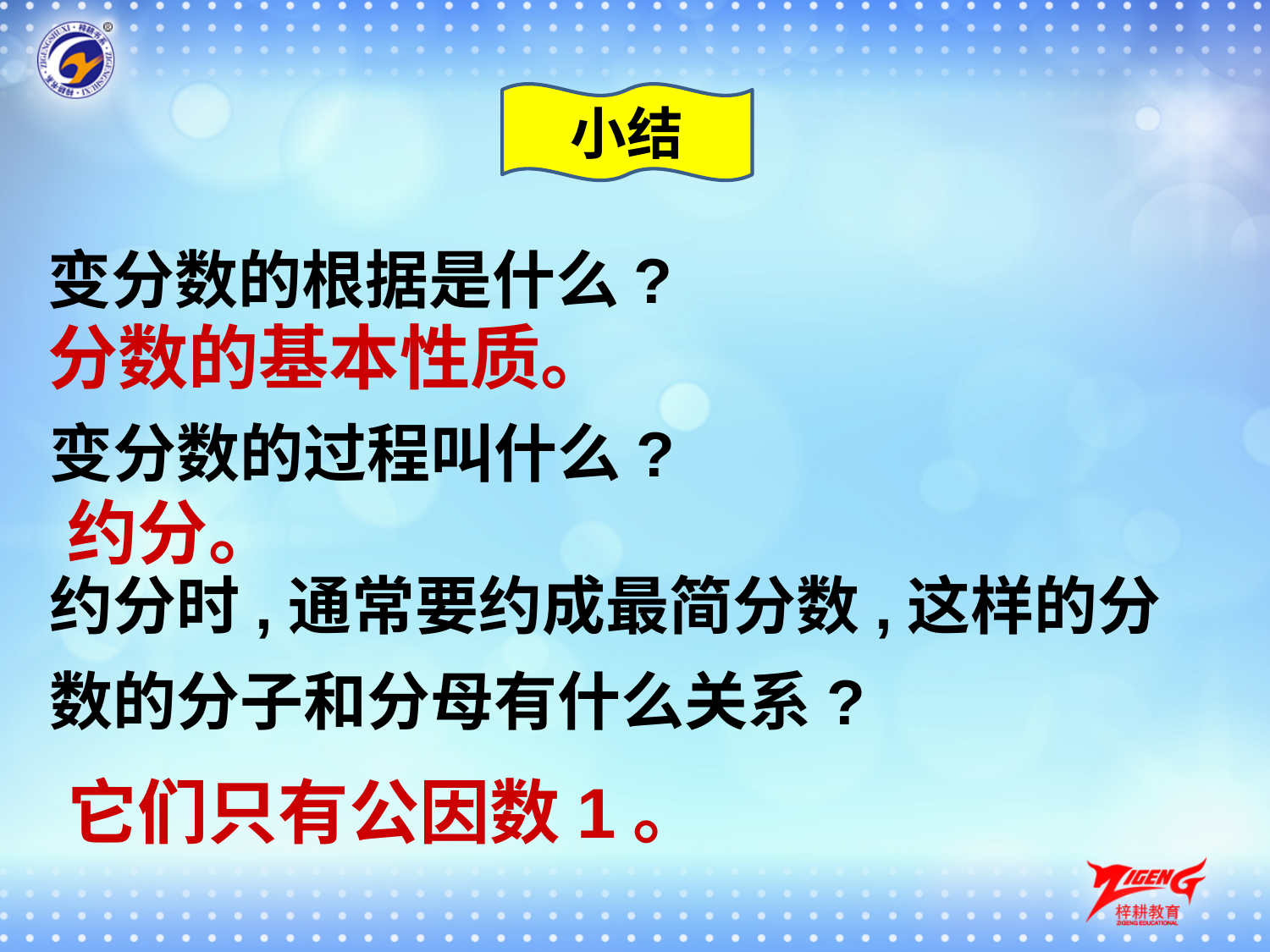

小结
变分数的根据是什么?
分数的基本性质。
变分数的过程叫什么?
约分。
约分时,通常要约成最简分数,这样的分数的分子和分母有什么关系?
它们只有公因数1。